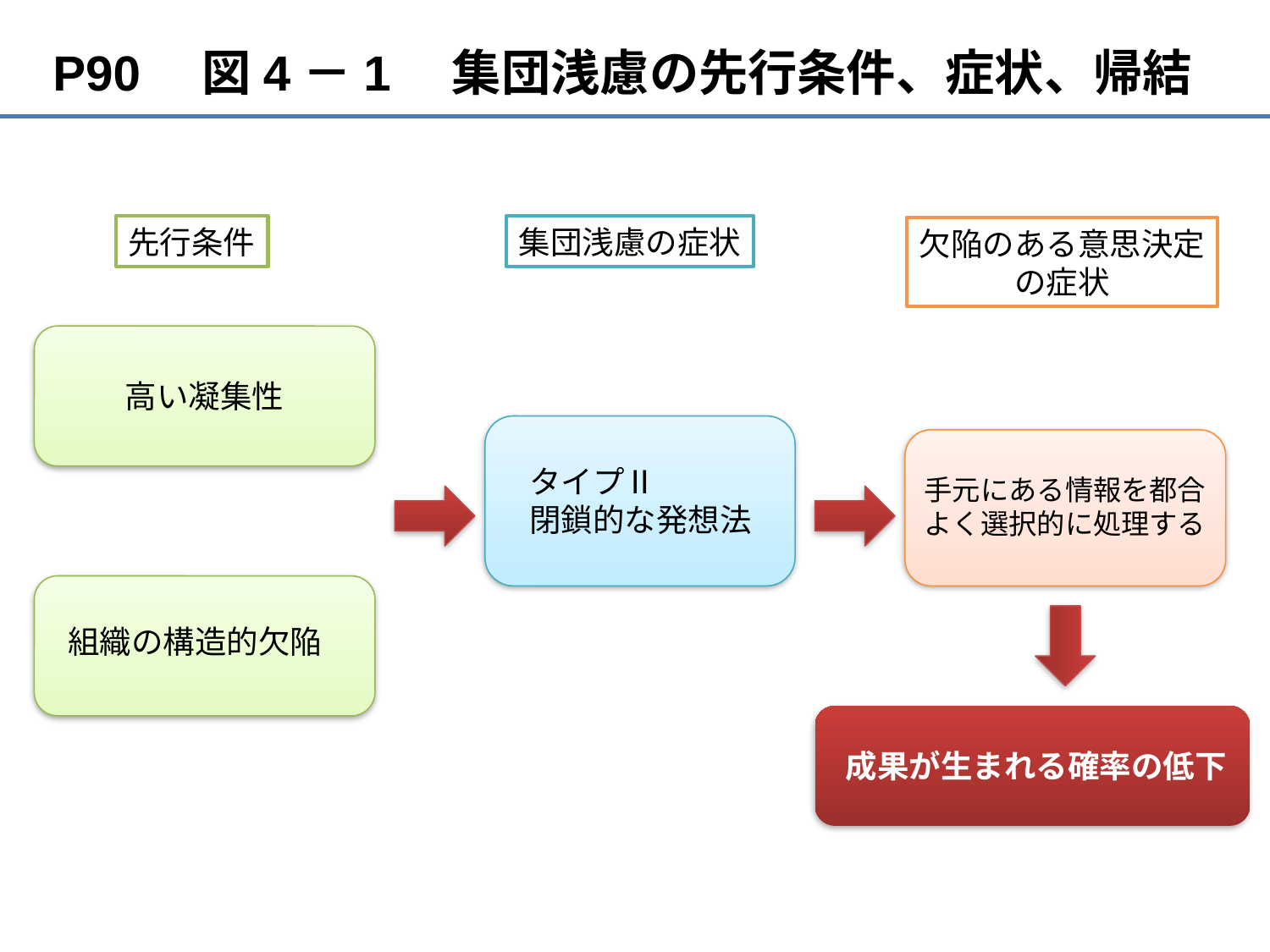

P90　図4－1　集団浅慮の先行条件、症状、帰結
先行条件
集団浅慮の症状
欠陥のある意思決定
の症状

高い凝集性

タイプⅡ
閉鎖的な発想法

手元にある情報を都合
よく選択的に処理する

組織の構造的欠陥

成果が生まれる確率の低下